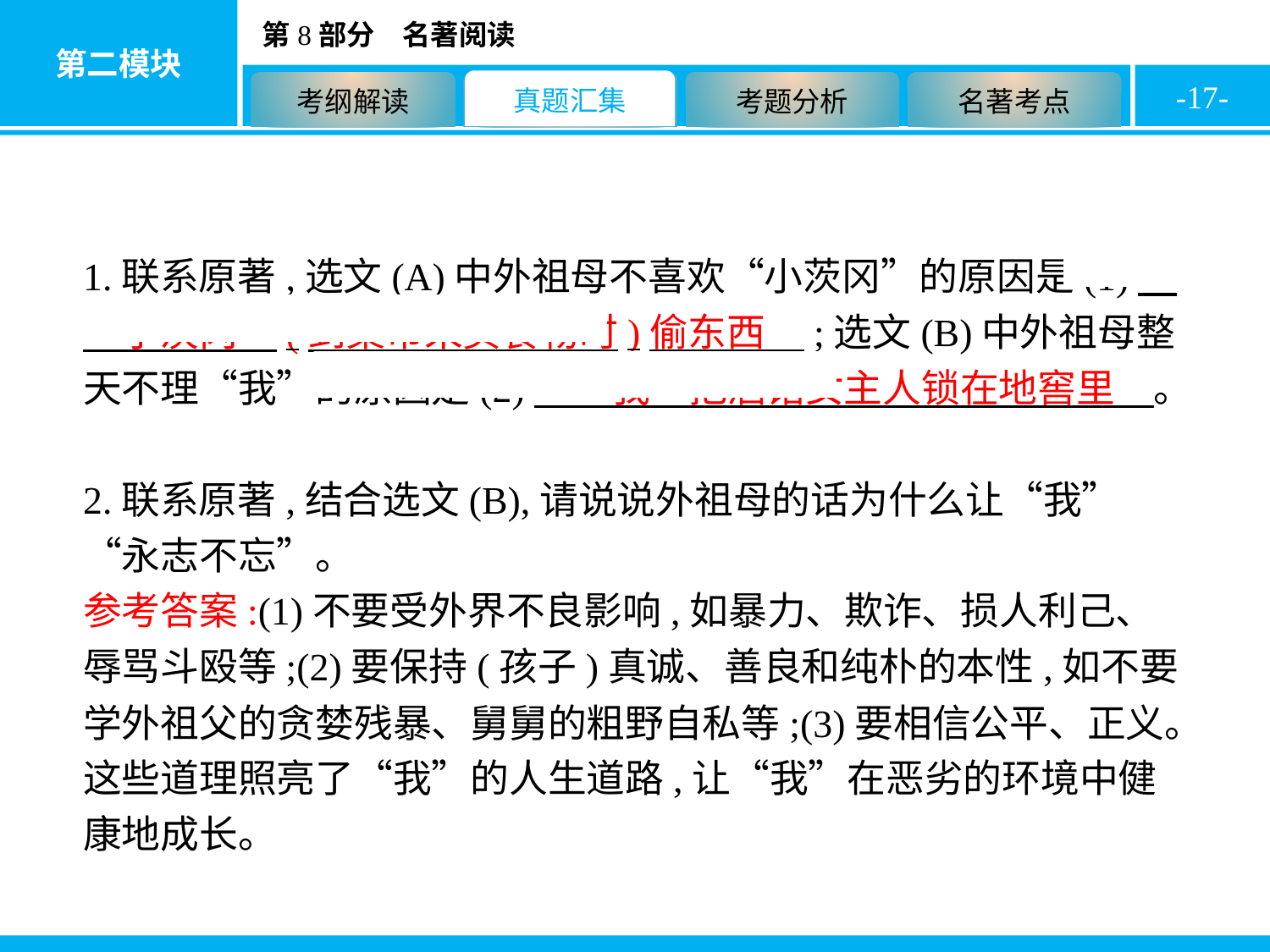

-17-
1.联系原著,选文(A)中外祖母不喜欢“小茨冈”的原因是(1)　“小茨冈”(到集市采买食物时)偷东西　;选文(B)中外祖母整天不理“我”的原因是(2)　“我”把酒馆女主人锁在地窖里　。
2.联系原著,结合选文(B),请说说外祖母的话为什么让“我”“永志不忘”。
参考答案:(1)不要受外界不良影响,如暴力、欺诈、损人利己、辱骂斗殴等;(2)要保持(孩子)真诚、善良和纯朴的本性,如不要学外祖父的贪婪残暴、舅舅的粗野自私等;(3)要相信公平、正义。这些道理照亮了“我”的人生道路,让“我”在恶劣的环境中健康地成长。